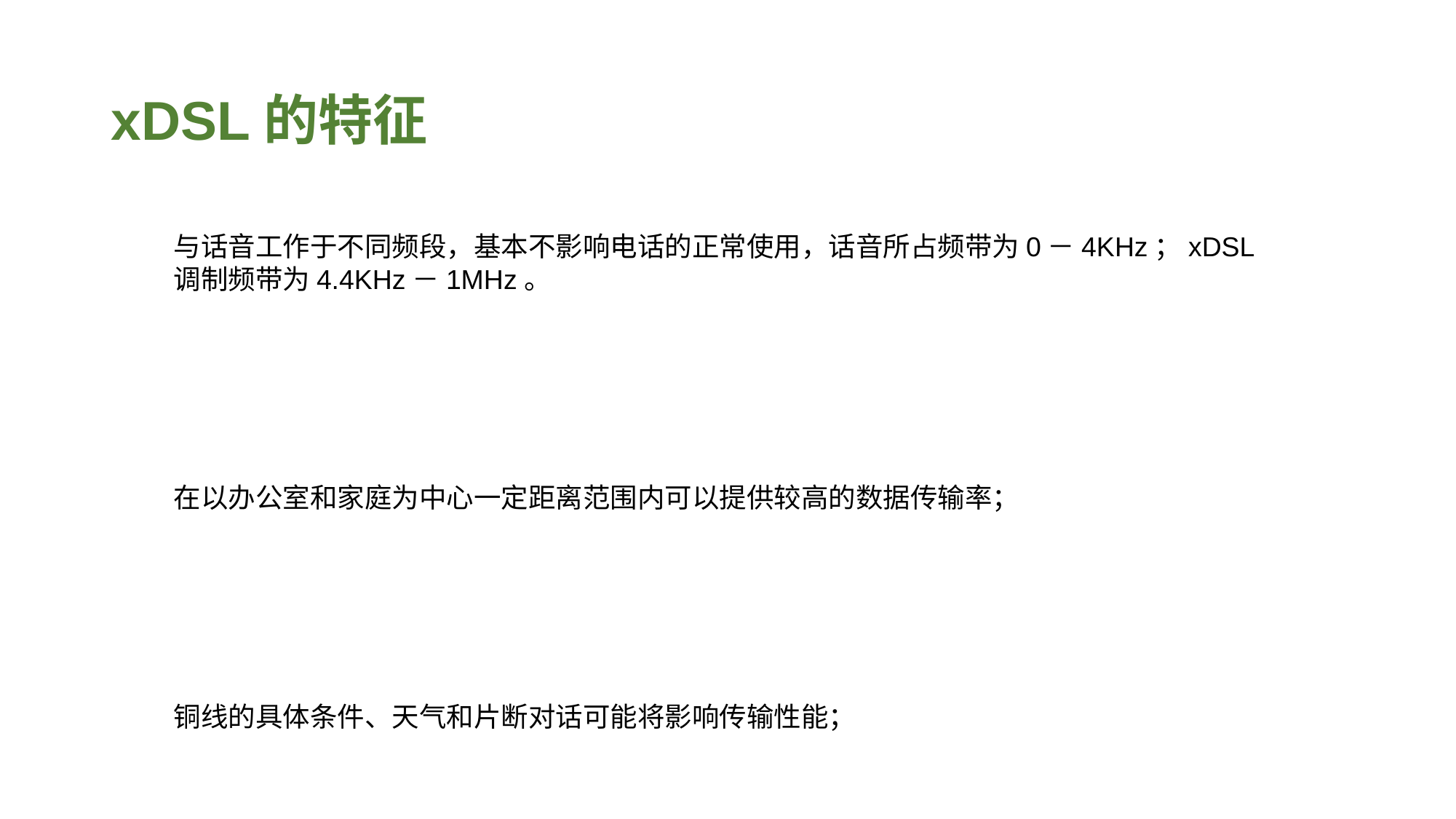

# xDSL的特征
与话音工作于不同频段，基本不影响电话的正常使用，话音所占频带为0－4KHz；xDSL调制频带为4.4KHz－1MHz。
在以办公室和家庭为中心一定距离范围内可以提供较高的数据传输率；
铜线的具体条件、天气和片断对话可能将影响传输性能；